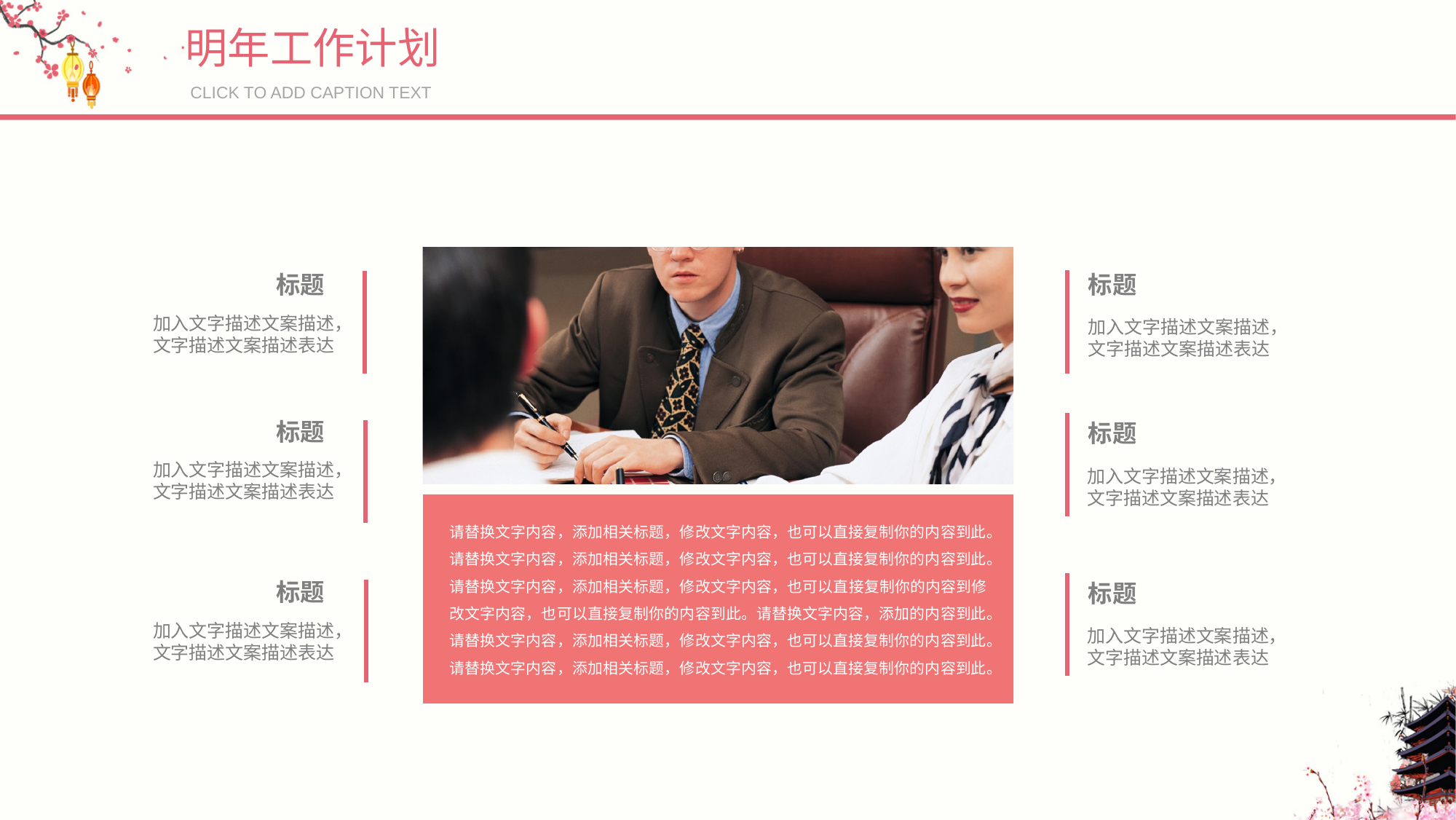

明年工作计划
CLICK TO ADD CAPTION TEXT

请替换文字内容，添加相关标题，修改文字内容，也可以直接复制你的内容到此。请替换文字内容，添加相关标题，修改文字内容，也可以直接复制你的内容到此。请替换文字内容，添加相关标题，修改文字内容，也可以直接复制你的内容到修改文字内容，也可以直接复制你的内容到此。请替换文字内容，添加的内容到此。请替换文字内容，添加相关标题，修改文字内容，也可以直接复制你的内容到此。请替换文字内容，添加相关标题，修改文字内容，也可以直接复制你的内容到此。
标题
加入文字描述文案描述，
文字描述文案描述表达
标题
加入文字描述文案描述，
文字描述文案描述表达
标题
加入文字描述文案描述，
文字描述文案描述表达
标题
加入文字描述文案描述，
文字描述文案描述表达
标题
加入文字描述文案描述，
文字描述文案描述表达
标题
加入文字描述文案描述，
文字描述文案描述表达